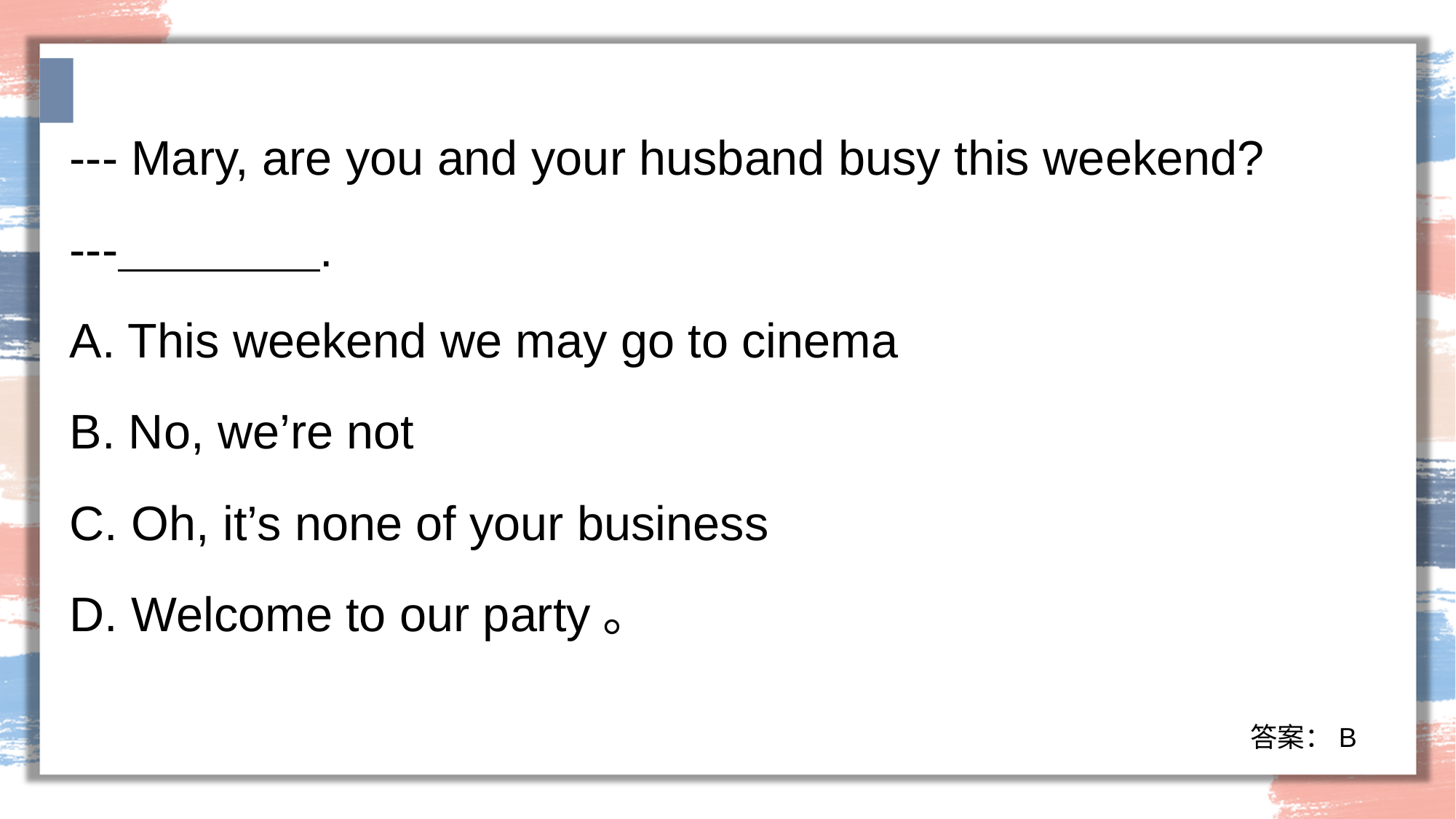

--- Mary, are you and your husband busy this weekend?
---               .
A. This weekend we may go to cinema
B. No, we’re not
C. Oh, it’s none of your business
D. Welcome to our party。
答案：B